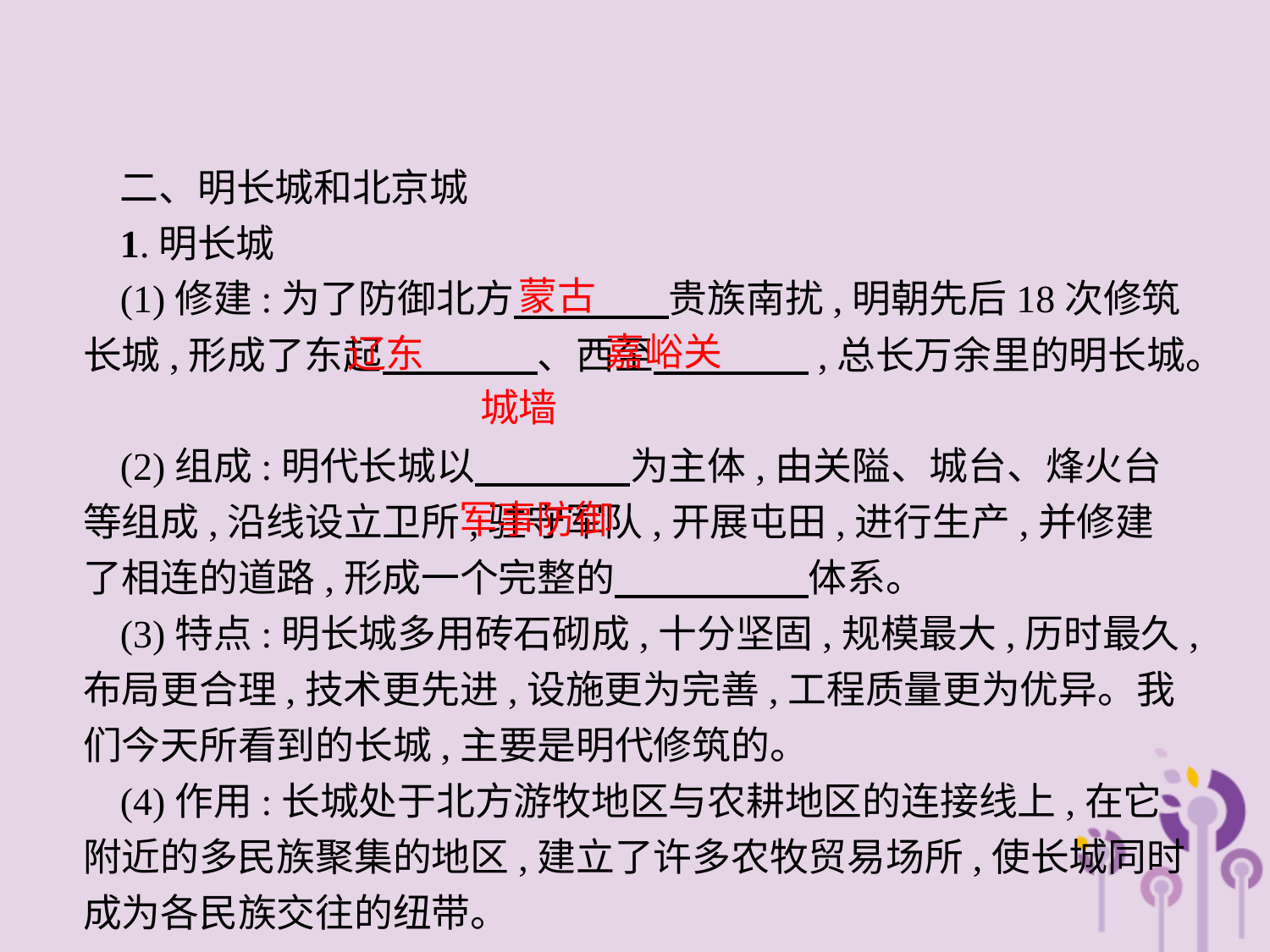

二、明长城和北京城
1.明长城
(1)修建:为了防御北方　　　　贵族南扰,明朝先后18次修筑长城,形成了东起　　　　、西至　　　　,总长万余里的明长城。
(2)组成:明代长城以　　　　为主体,由关隘、城台、烽火台等组成,沿线设立卫所,驻守军队,开展屯田,进行生产,并修建了相连的道路,形成一个完整的　　　　　体系。
(3)特点:明长城多用砖石砌成,十分坚固,规模最大,历时最久,布局更合理,技术更先进,设施更为完善,工程质量更为优异。我们今天所看到的长城,主要是明代修筑的。
(4)作用:长城处于北方游牧地区与农耕地区的连接线上,在它附近的多民族聚集的地区,建立了许多农牧贸易场所,使长城同时成为各民族交往的纽带。
蒙古
嘉峪关
辽东
城墙
军事防御